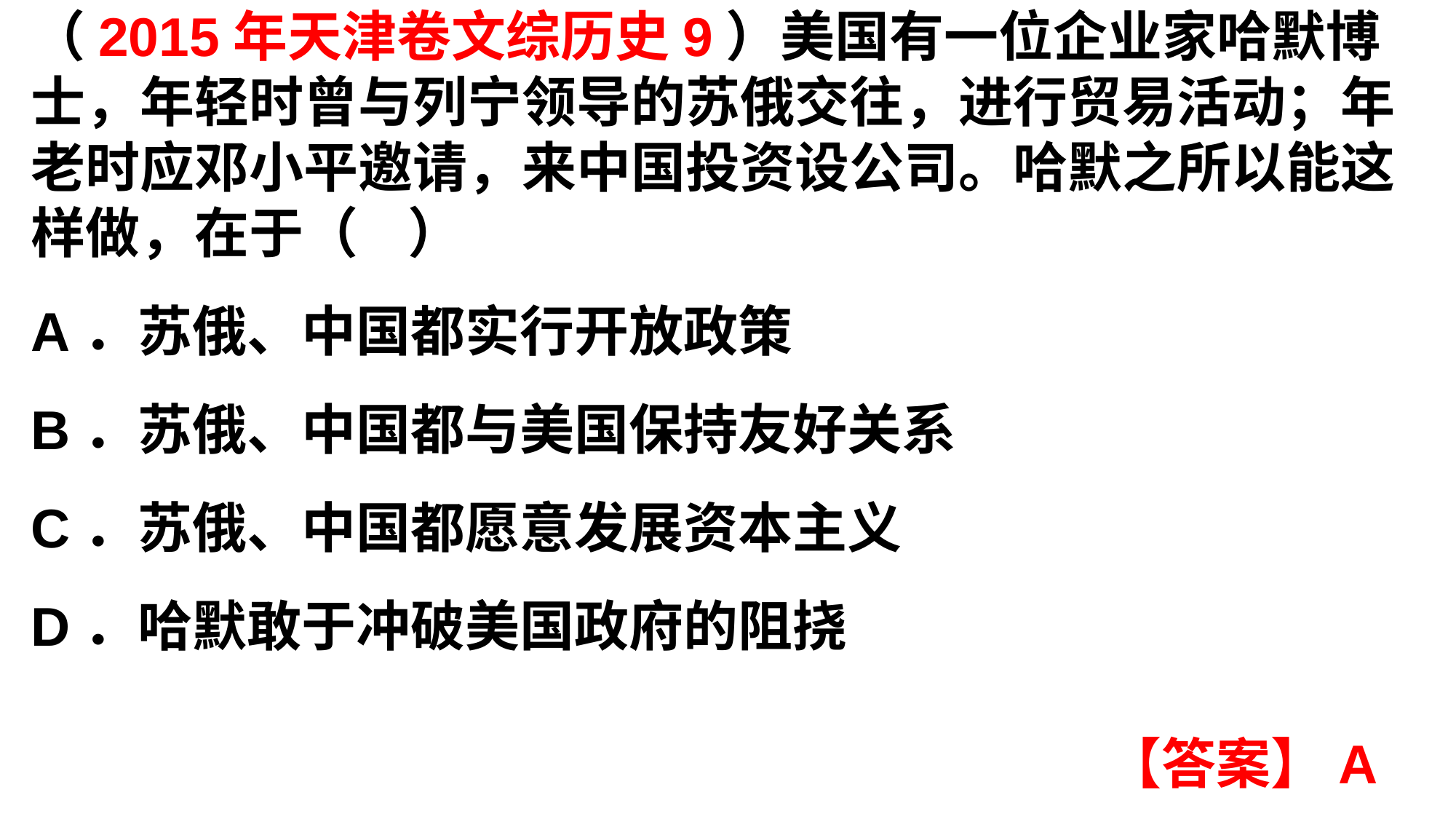

（2015年天津卷文综历史9）美国有一位企业家哈默博士，年轻时曾与列宁领导的苏俄交往，进行贸易活动；年老时应邓小平邀请，来中国投资设公司。哈默之所以能这样做，在于（    ）A．苏俄、中国都实行开放政策
B．苏俄、中国都与美国保持友好关系C．苏俄、中国都愿意发展资本主义
D．哈默敢于冲破美国政府的阻挠
【答案】A